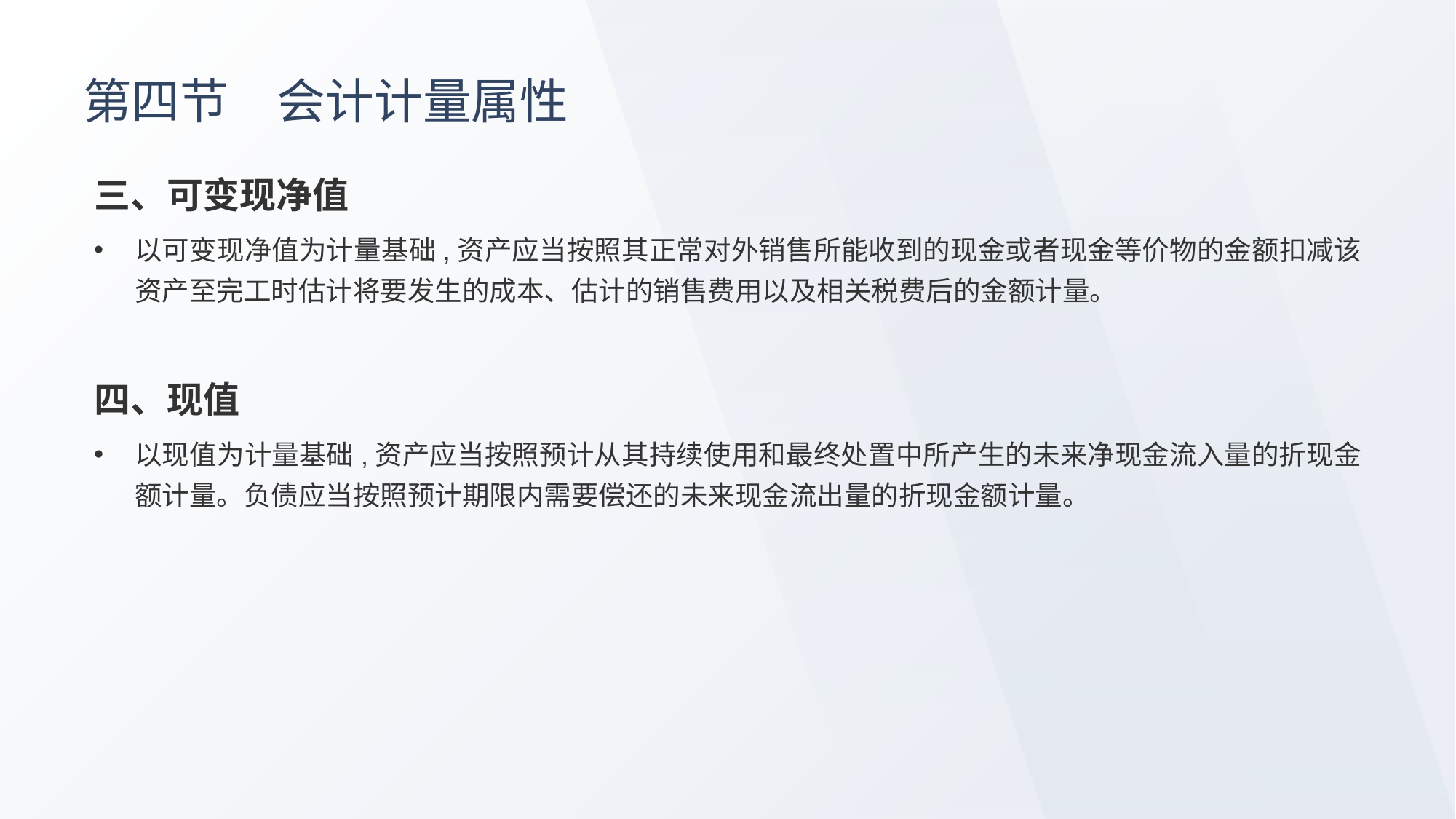

# 第四节　会计计量属性
三、可变现净值
以可变现净值为计量基础,资产应当按照其正常对外销售所能收到的现金或者现金等价物的金额扣减该资产至完工时估计将要发生的成本、估计的销售费用以及相关税费后的金额计量。

四、现值
以现值为计量基础,资产应当按照预计从其持续使用和最终处置中所产生的未来净现金流入量的折现金额计量。负债应当按照预计期限内需要偿还的未来现金流出量的折现金额计量。